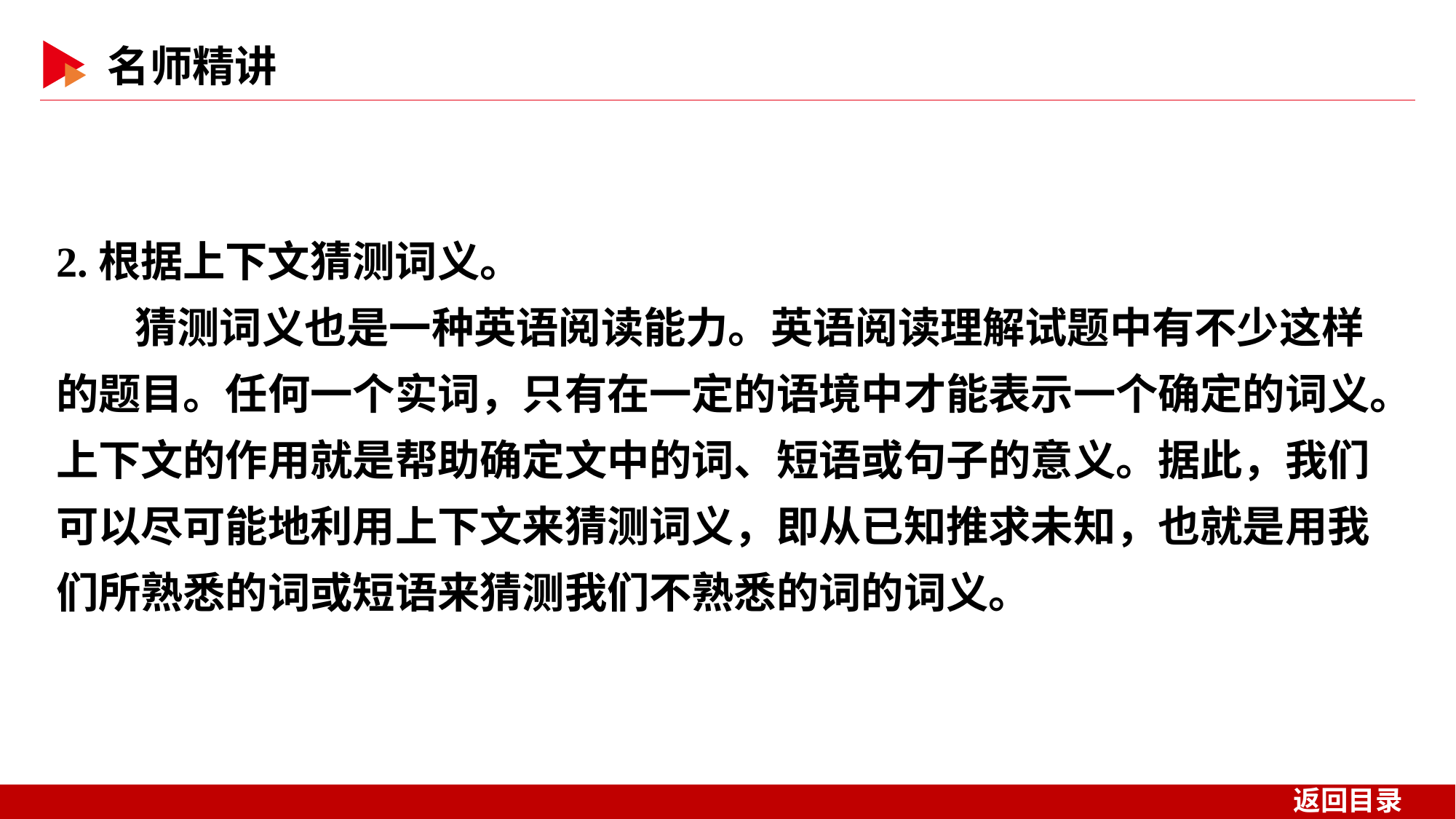

2.根据上下文猜测词义。
猜测词义也是一种英语阅读能力。英语阅读理解试题中有不少这样的题目。任何一个实词，只有在一定的语境中才能表示一个确定的词义。上下文的作用就是帮助确定文中的词、短语或句子的意义。据此，我们可以尽可能地利用上下文来猜测词义，即从已知推求未知，也就是用我们所熟悉的词或短语来猜测我们不熟悉的词的词义。